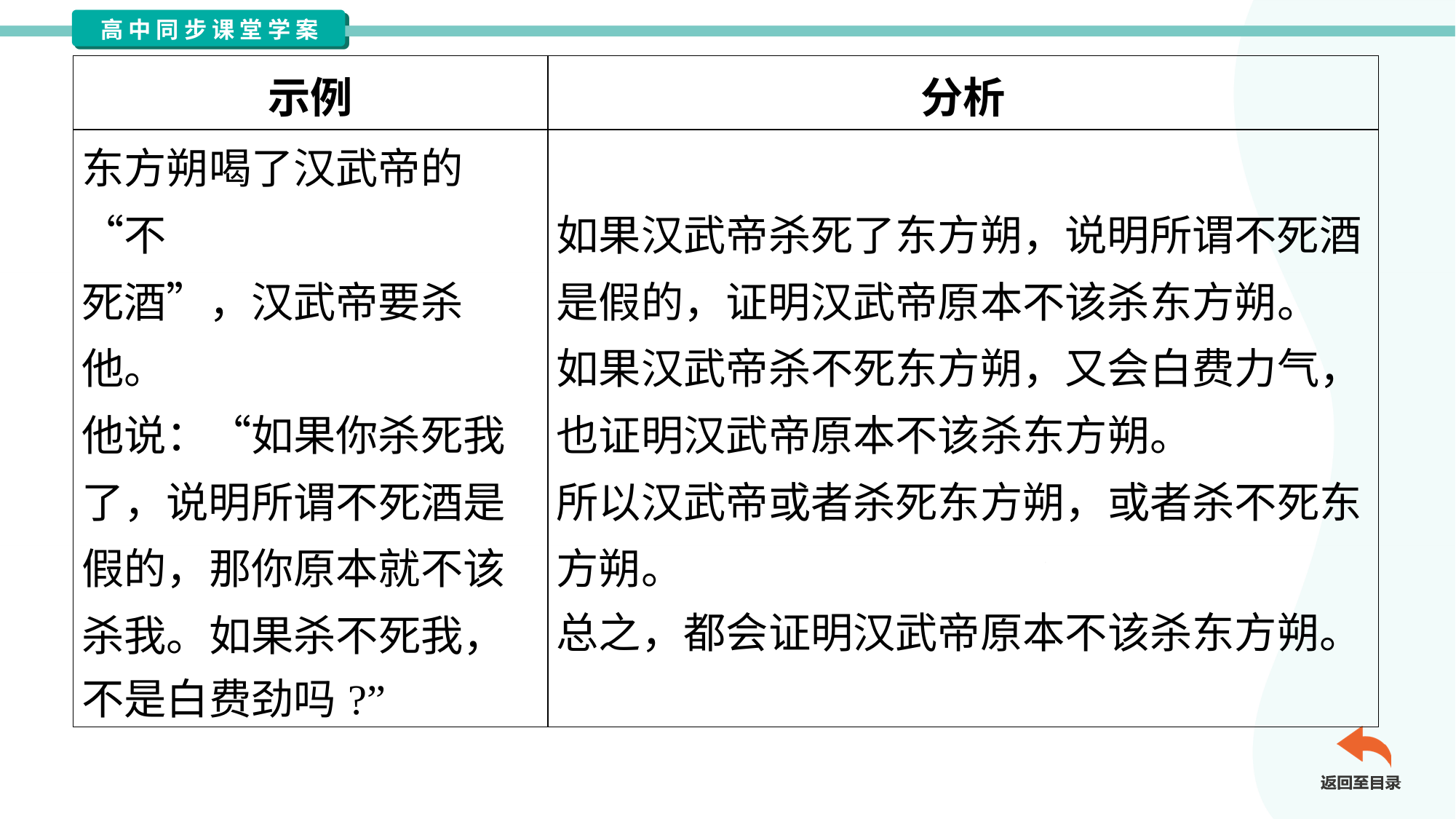

| 示例 | 分析 |
| --- | --- |
| 东方朔喝了汉武帝的“不 死酒”，汉武帝要杀他。 他说：“如果你杀死我 了，说明所谓不死酒是 假的，那你原本就不该 杀我。如果杀不死我， 不是白费劲吗?” | 如果汉武帝杀死了东方朔，说明所谓不死酒 是假的，证明汉武帝原本不该杀东方朔。 如果汉武帝杀不死东方朔，又会白费力气， 也证明汉武帝原本不该杀东方朔。 所以汉武帝或者杀死东方朔，或者杀不死东 方朔。 总之，都会证明汉武帝原本不该杀东方朔。 |